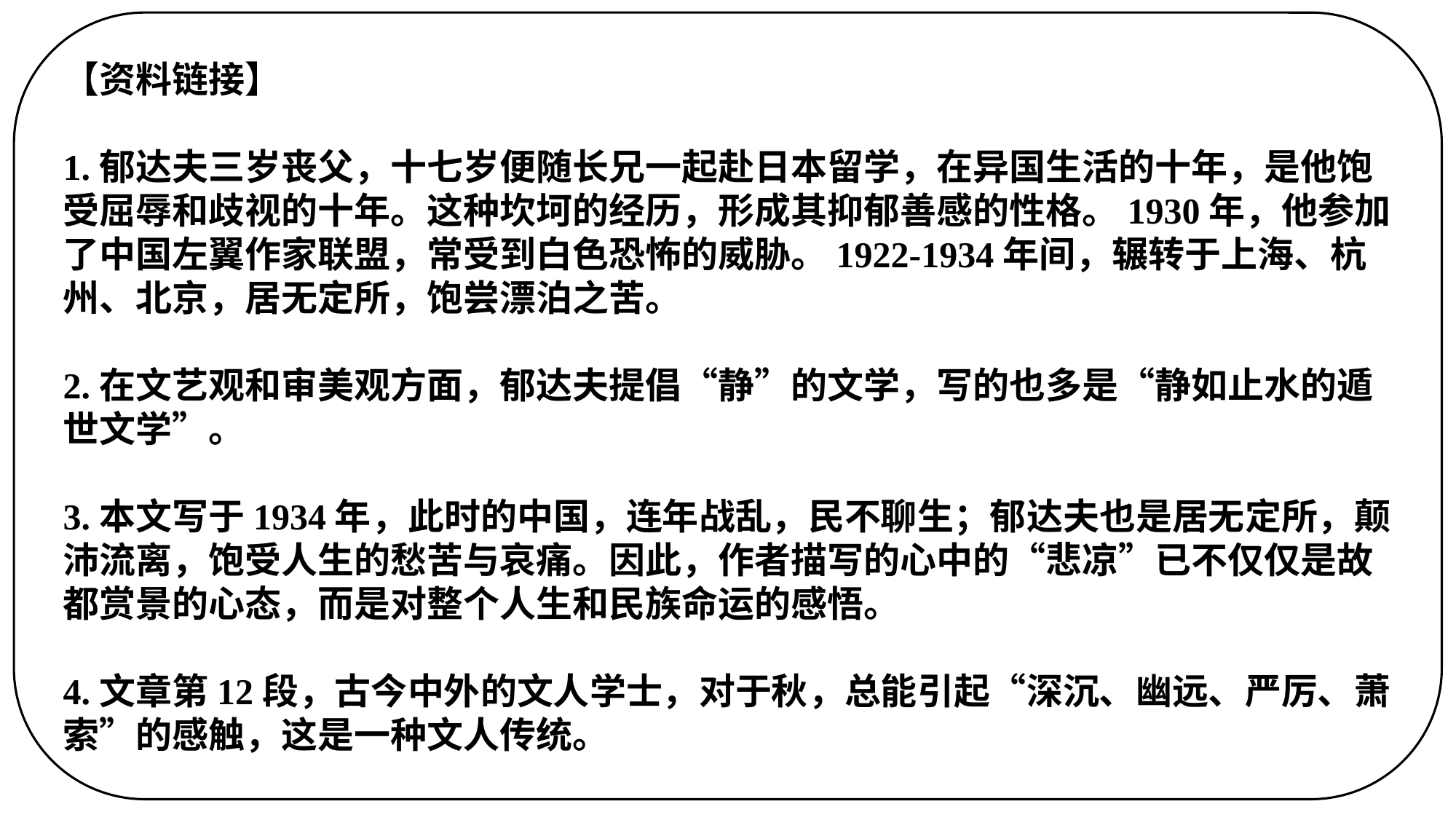

【资料链接】

1.郁达夫三岁丧父，十七岁便随长兄一起赴日本留学，在异国生活的十年，是他饱受屈辱和歧视的十年。这种坎坷的经历，形成其抑郁善感的性格。1930年，他参加了中国左翼作家联盟，常受到白色恐怖的威胁。1922-1934年间，辗转于上海、杭州、北京，居无定所，饱尝漂泊之苦。

2.在文艺观和审美观方面，郁达夫提倡“静”的文学，写的也多是“静如止水的遁世文学”。

3.本文写于1934年，此时的中国，连年战乱，民不聊生；郁达夫也是居无定所，颠沛流离，饱受人生的愁苦与哀痛。因此，作者描写的心中的“悲凉”已不仅仅是故都赏景的心态，而是对整个人生和民族命运的感悟。

4.文章第12段，古今中外的文人学士，对于秋，总能引起“深沉、幽远、严厉、萧索”的感触，这是一种文人传统。